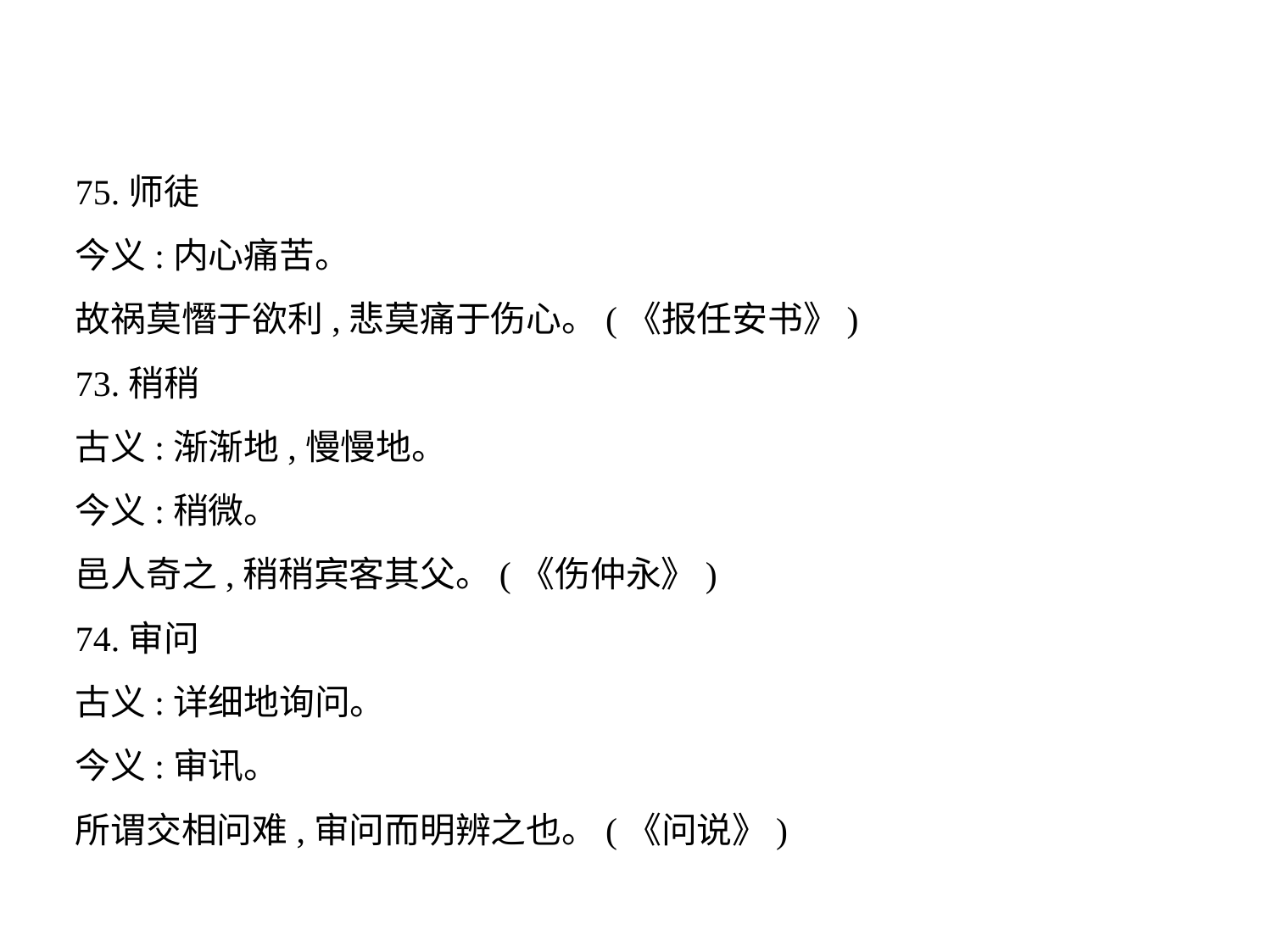

75.师徒
今义:内心痛苦。
故祸莫憯于欲利,悲莫痛于伤心。(《报任安书》)
73.稍稍
古义:渐渐地,慢慢地。
今义:稍微。
邑人奇之,稍稍宾客其父。(《伤仲永》)
74.审问
古义:详细地询问。
今义:审讯。
所谓交相问难,审问而明辨之也。(《问说》)